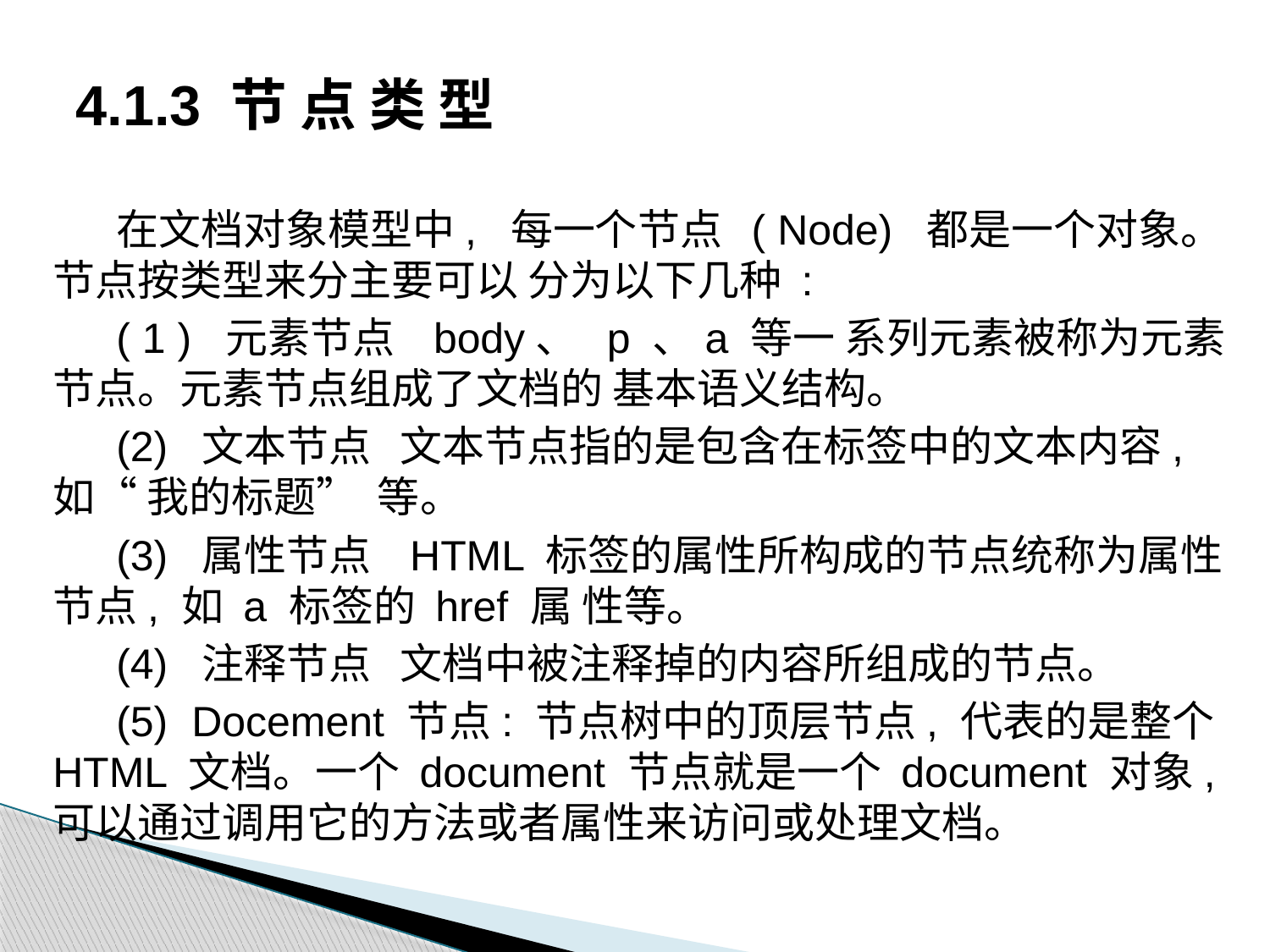

# 4.1.3 节 点 类 型
在文档对象模型中,  每一个节点  ( Node)  都是一个对象。  节点按类型来分主要可以 分为以下几种 :
( 1 )  元素节点   body、  p 、a 等一 系列元素被称为元素节点。元素节点组成了文档的 基本语义结构。
(2)  文本节点   文本节点指的是包含在标签中的文本内容, 如“ 我的标题”  等。
(3)  属性节点   HTML 标签的属性所构成的节点统称为属性节点, 如 a 标签的 href 属 性等。
(4)  注释节点   文档中被注释掉的内容所组成的节点。
(5)  Docement 节点: 节点树中的顶层节点, 代表的是整个 HTML 文档。一个 document 节点就是一个 document 对象, 可以通过调用它的方法或者属性来访问或处理文档。